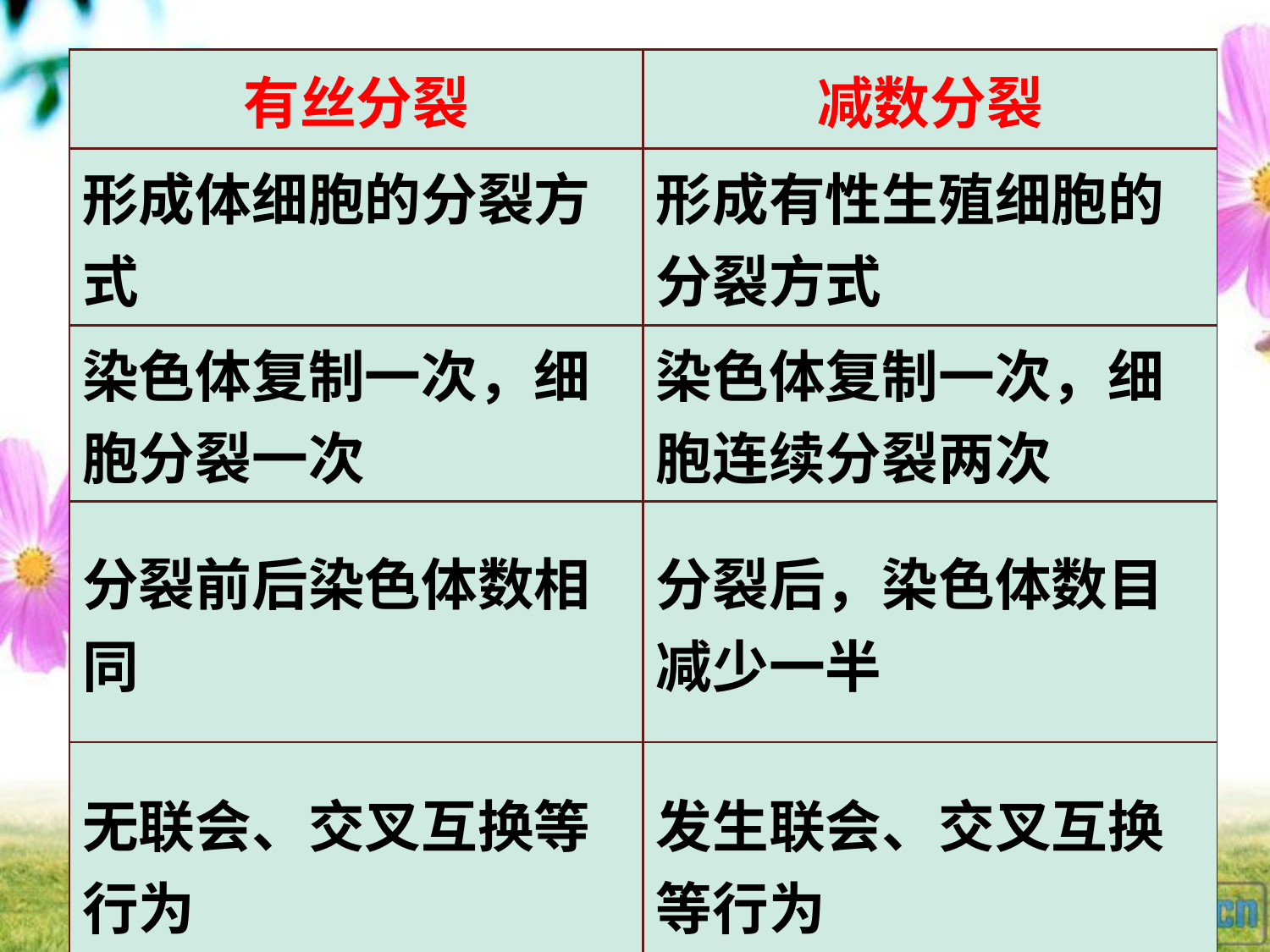

| 有丝分裂 | 减数分裂 |
| --- | --- |
| 形成体细胞的分裂方式 | 形成有性生殖细胞的分裂方式 |
| 染色体复制一次，细胞分裂一次 | 染色体复制一次，细胞连续分裂两次 |
| 分裂前后染色体数相同 | 分裂后，染色体数目减少一半 |
| 无联会、交叉互换等行为 | 发生联会、交叉互换等行为 |